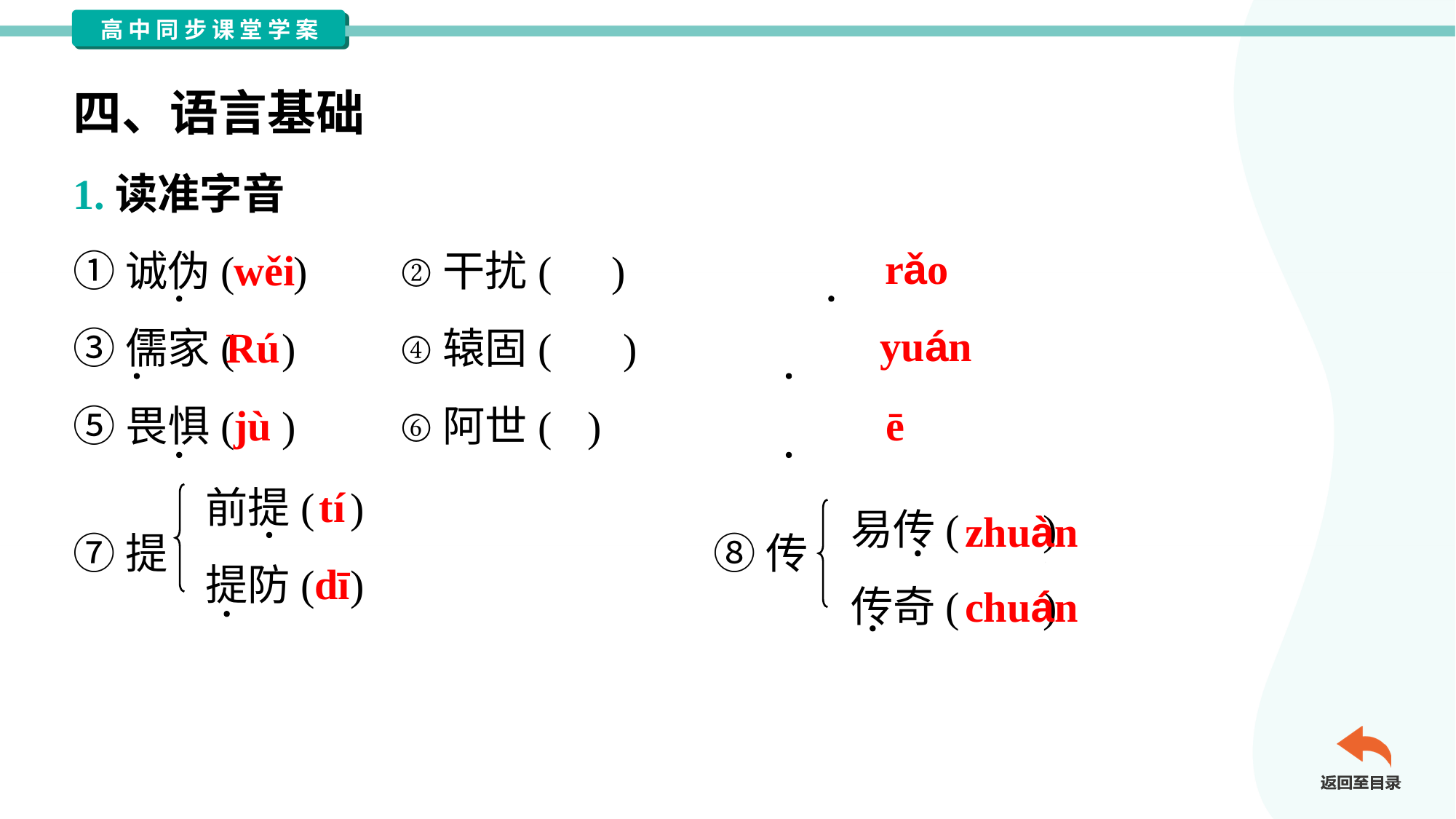

四、语言基础
1.读准字音
①诚伪(     )	②干扰(     )
③儒家(    )	④辕固(      )
⑤畏惧(    )	⑥阿世(   )
wěi
rǎo
Rú
yuán

jù
ē

前提(   )
提防(   )
tí
易传(       )
传奇(       )
zhuàn

⑦提

⑧传

dī

chuán